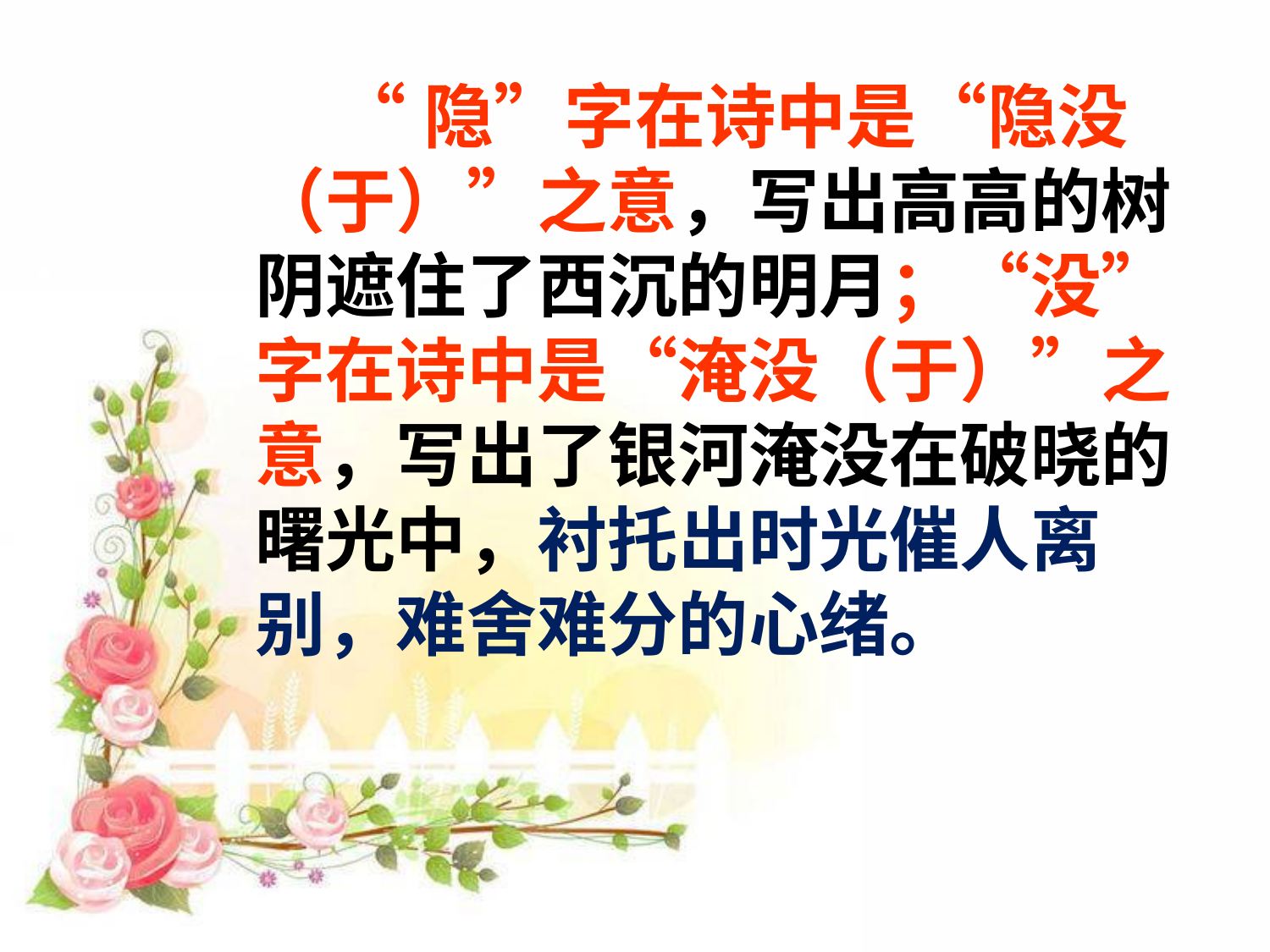

“隐”字在诗中是“隐没（于）”之意，写出高高的树阴遮住了西沉的明月；“没”字在诗中是“淹没（于）”之意，写出了银河淹没在破晓的曙光中，衬托出时光催人离别，难舍难分的心绪。